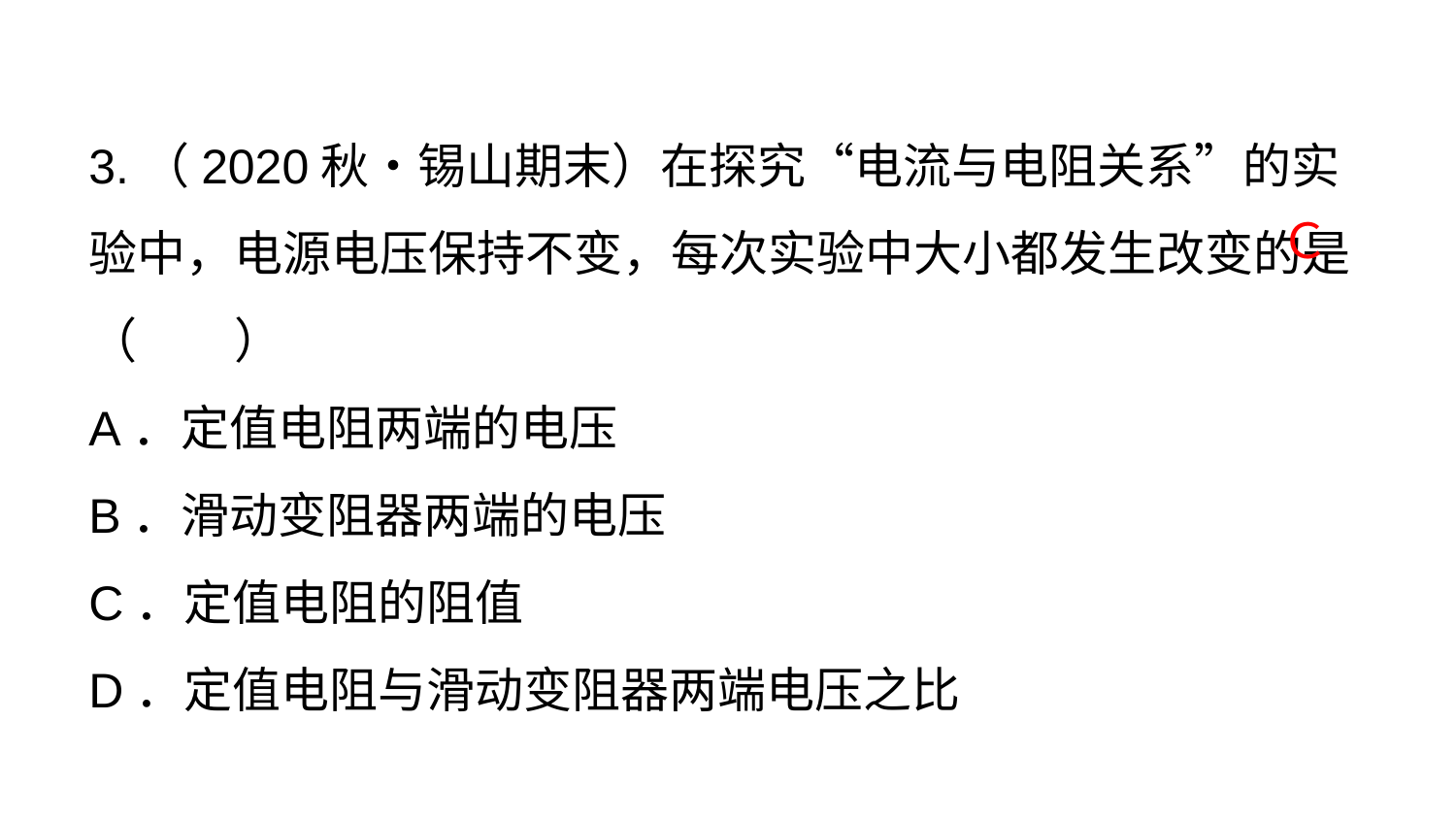

3.（2020秋•锡山期末）在探究“电流与电阻关系”的实验中，电源电压保持不变，每次实验中大小都发生改变的是（　　）
A．定值电阻两端的电压
B．滑动变阻器两端的电压
C．定值电阻的阻值
D．定值电阻与滑动变阻器两端电压之比
Ｃ